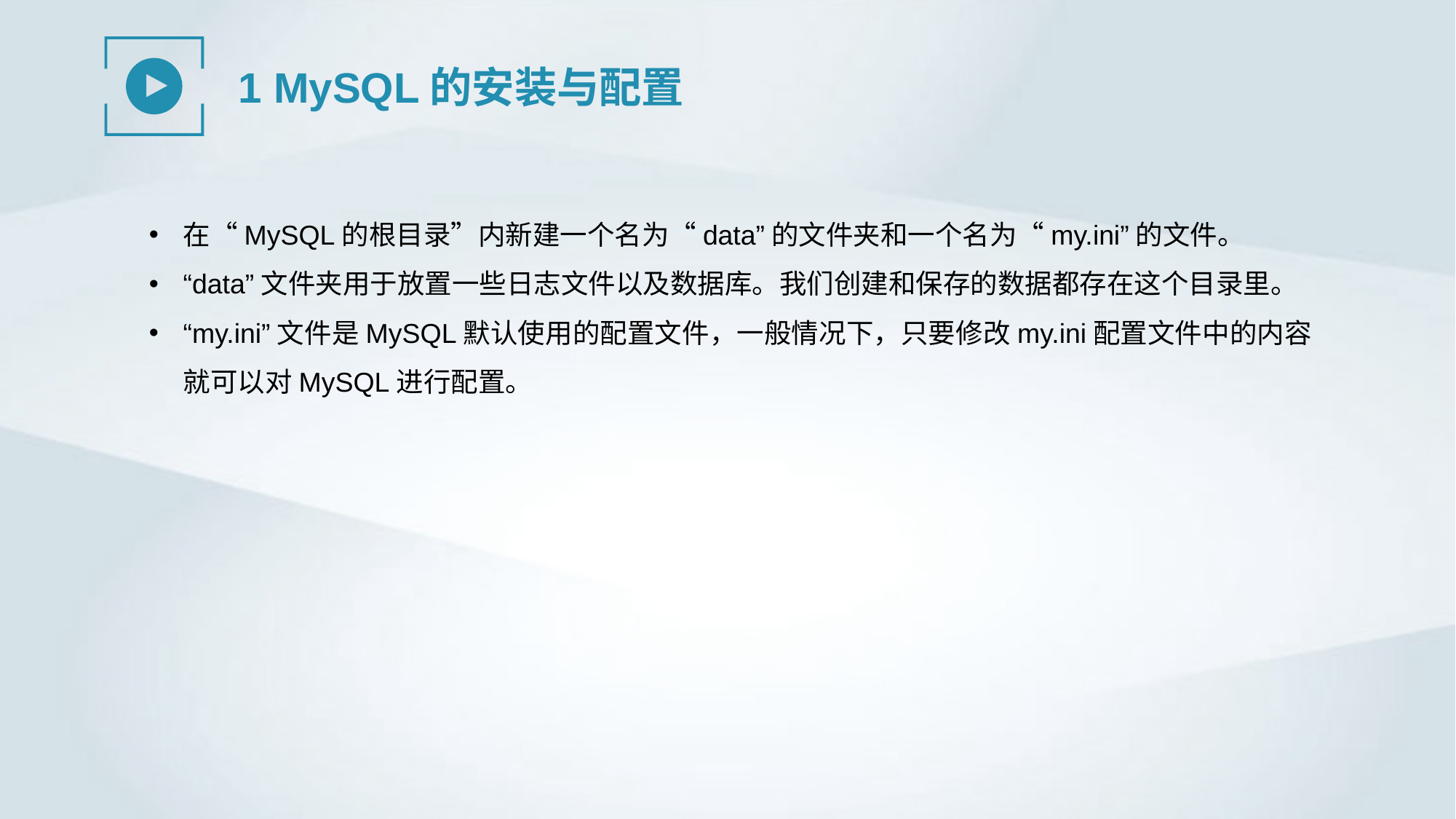

1 MySQL的安装与配置
在“MySQL的根目录”内新建一个名为“data”的文件夹和一个名为“my.ini”的文件。
“data”文件夹用于放置一些日志文件以及数据库。我们创建和保存的数据都存在这个目录里。
“my.ini”文件是MySQL默认使用的配置文件，一般情况下，只要修改my.ini配置文件中的内容就可以对MySQL进行配置。